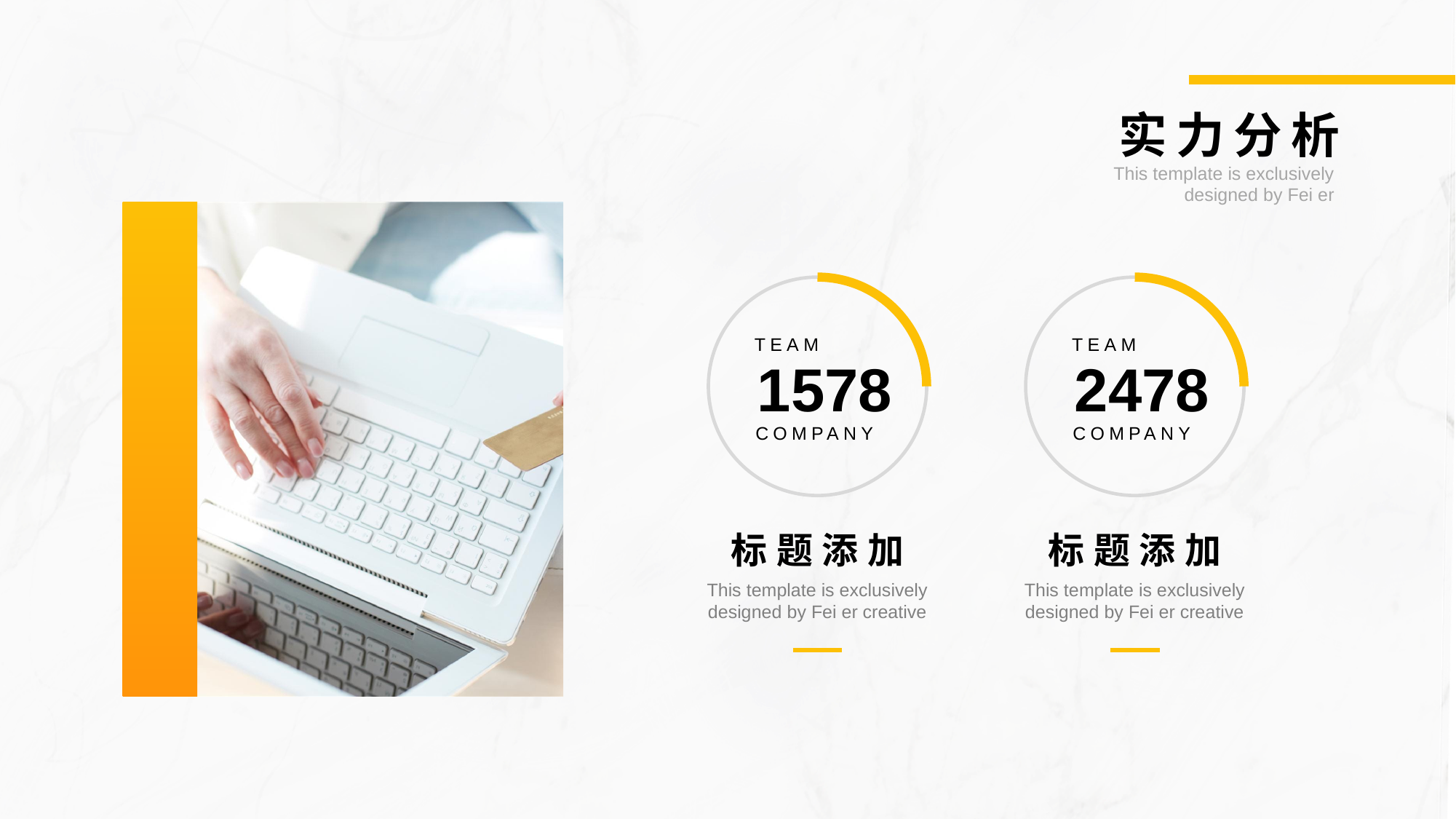

实力分析
This template is exclusively designed by Fei er

TEAM
1578
COMPANY

TEAM
2478
COMPANY
标题添加
标题添加
This template is exclusively designed by Fei er creative
This template is exclusively designed by Fei er creative